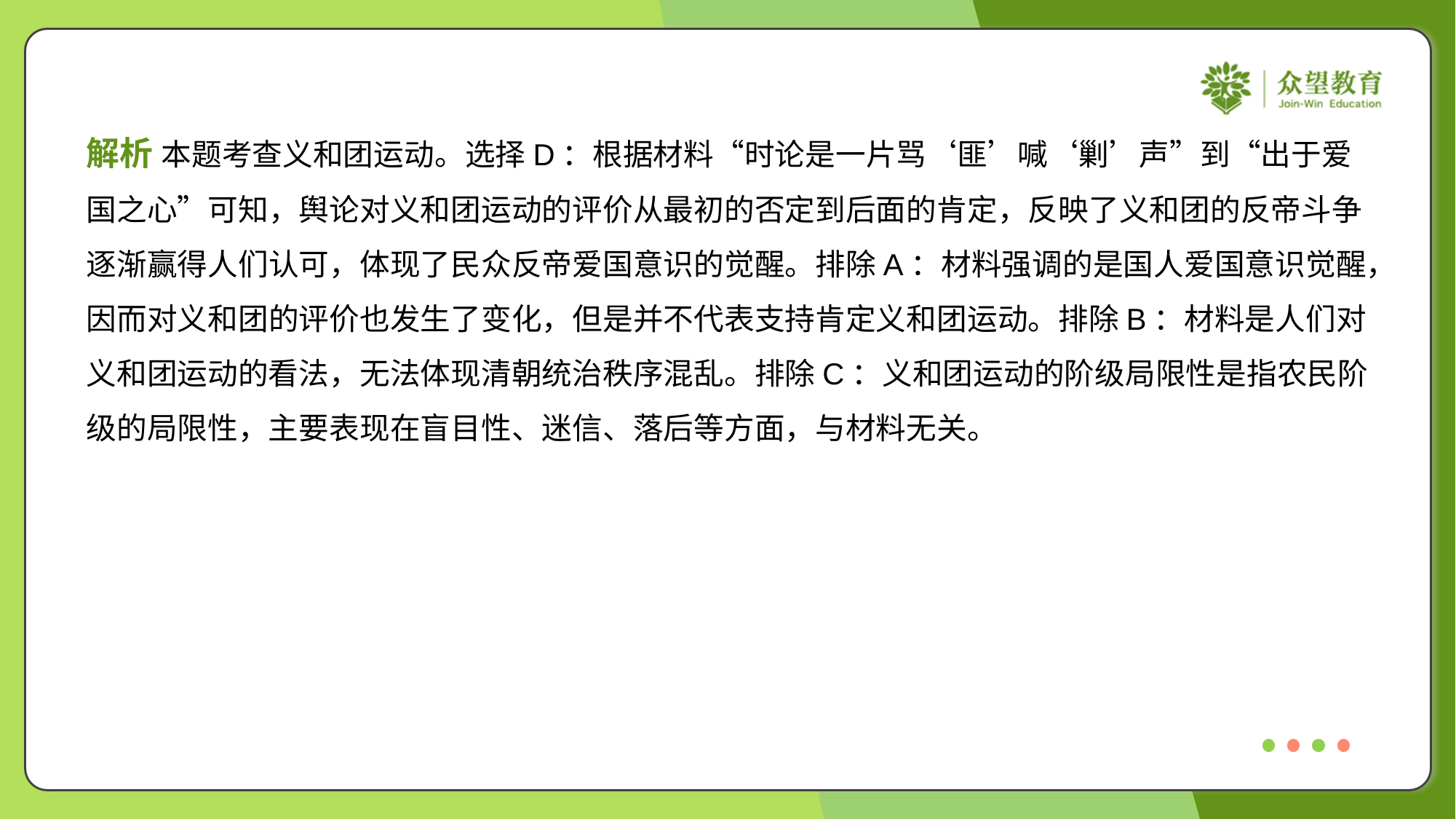

解析 本题考查义和团运动。选择D：根据材料“时论是一片骂‘匪’喊‘剿’声”到“出于爱
国之心”可知，舆论对义和团运动的评价从最初的否定到后面的肯定，反映了义和团的反帝斗争
逐渐赢得人们认可，体现了民众反帝爱国意识的觉醒。排除A：材料强调的是国人爱国意识觉醒，
因而对义和团的评价也发生了变化，但是并不代表支持肯定义和团运动。排除B：材料是人们对
义和团运动的看法，无法体现清朝统治秩序混乱。排除C：义和团运动的阶级局限性是指农民阶
级的局限性，主要表现在盲目性、迷信、落后等方面，与材料无关。